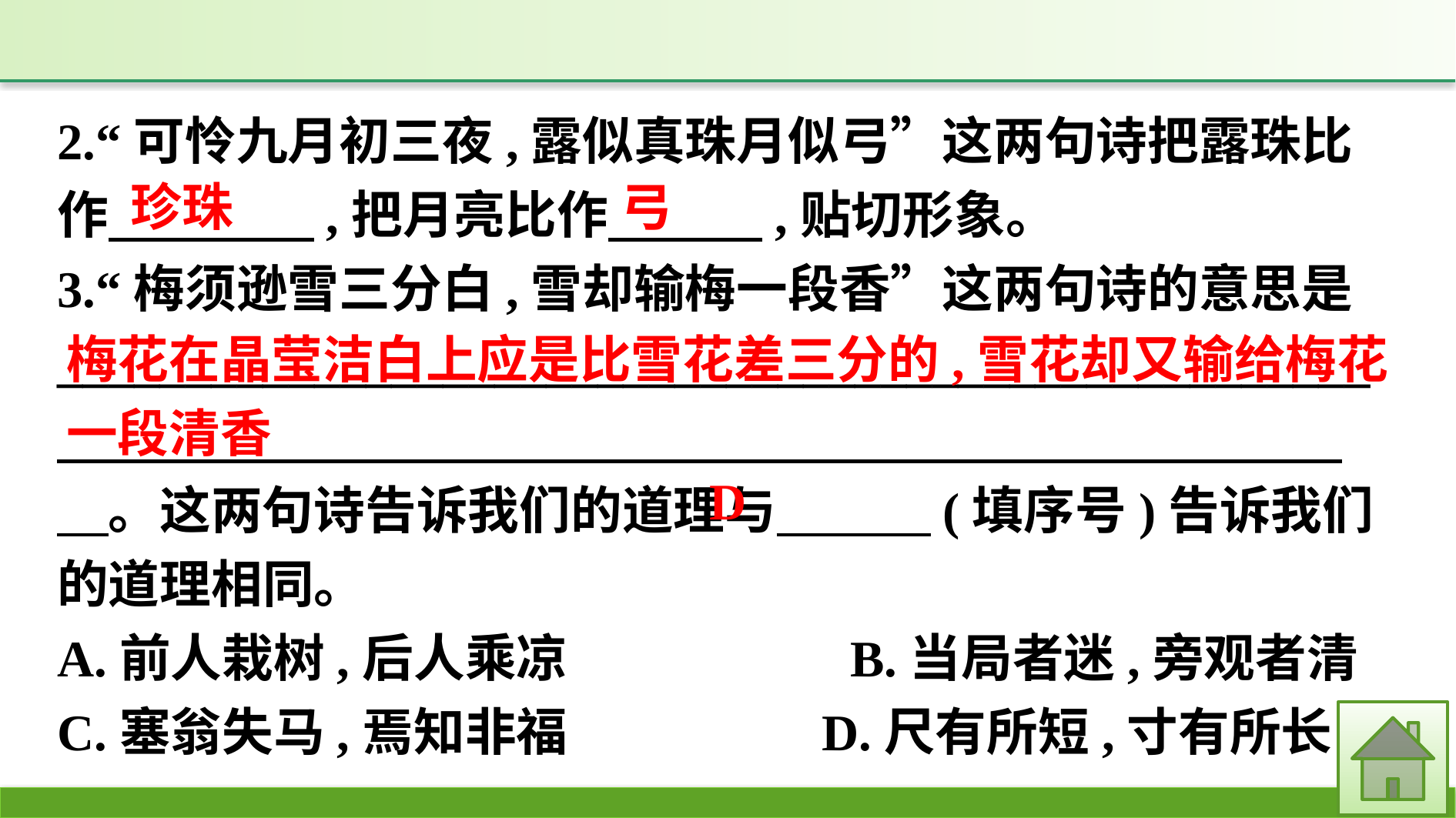

2.“可怜九月初三夜,露似真珠月似弓”这两句诗把露珠比作　　　　,把月亮比作　　　,贴切形象。
3.“梅须逊雪三分白,雪却输梅一段香”这两句诗的意思是
___________________________________________________
　　　　　　　　　　　　　　　　　　　　　　　　　　。这两句诗告诉我们的道理与　　　(填序号)告诉我们的道理相同。
A.前人栽树,后人乘凉                       B.当局者迷,旁观者清
C.塞翁失马,焉知非福	                   D.尺有所短,寸有所长
弓
珍珠
梅花在晶莹洁白上应是比雪花差三分的,雪花却又输给梅花一段清香
D